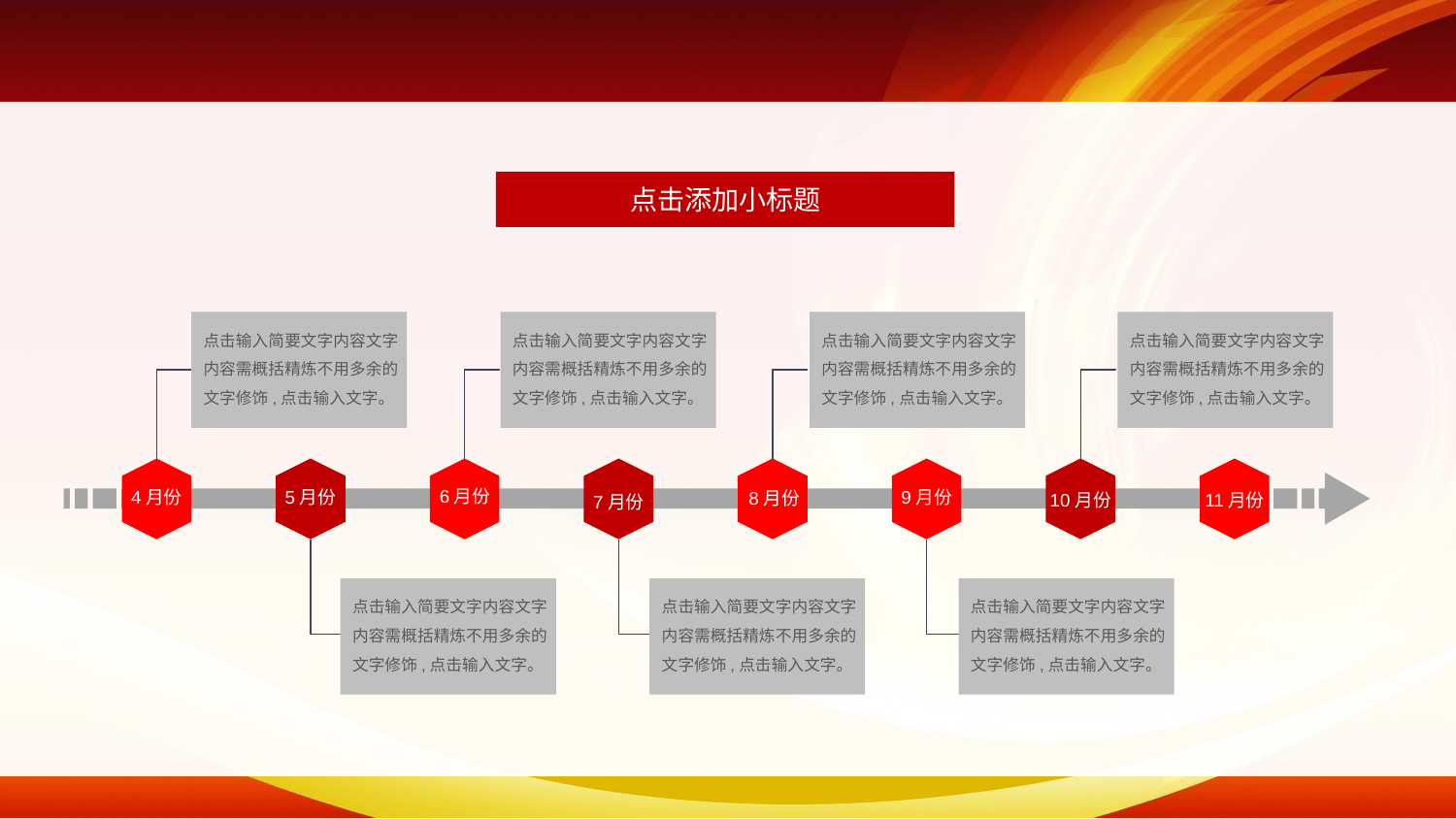

#
点击添加小标题

点击输入简要文字内容文字
内容需概括精炼不用多余的文字修饰,点击输入文字。

点击输入简要文字内容文字
内容需概括精炼不用多余的文字修饰,点击输入文字。

点击输入简要文字内容文字
内容需概括精炼不用多余的文字修饰,点击输入文字。

点击输入简要文字内容文字
内容需概括精炼不用多余的文字修饰,点击输入文字。

4月份

5月份

6月份

7月份

8月份

9月份

10月份

11月份

点击输入简要文字内容文字
内容需概括精炼不用多余的文字修饰,点击输入文字。

点击输入简要文字内容文字
内容需概括精炼不用多余的文字修饰,点击输入文字。

点击输入简要文字内容文字
内容需概括精炼不用多余的文字修饰,点击输入文字。